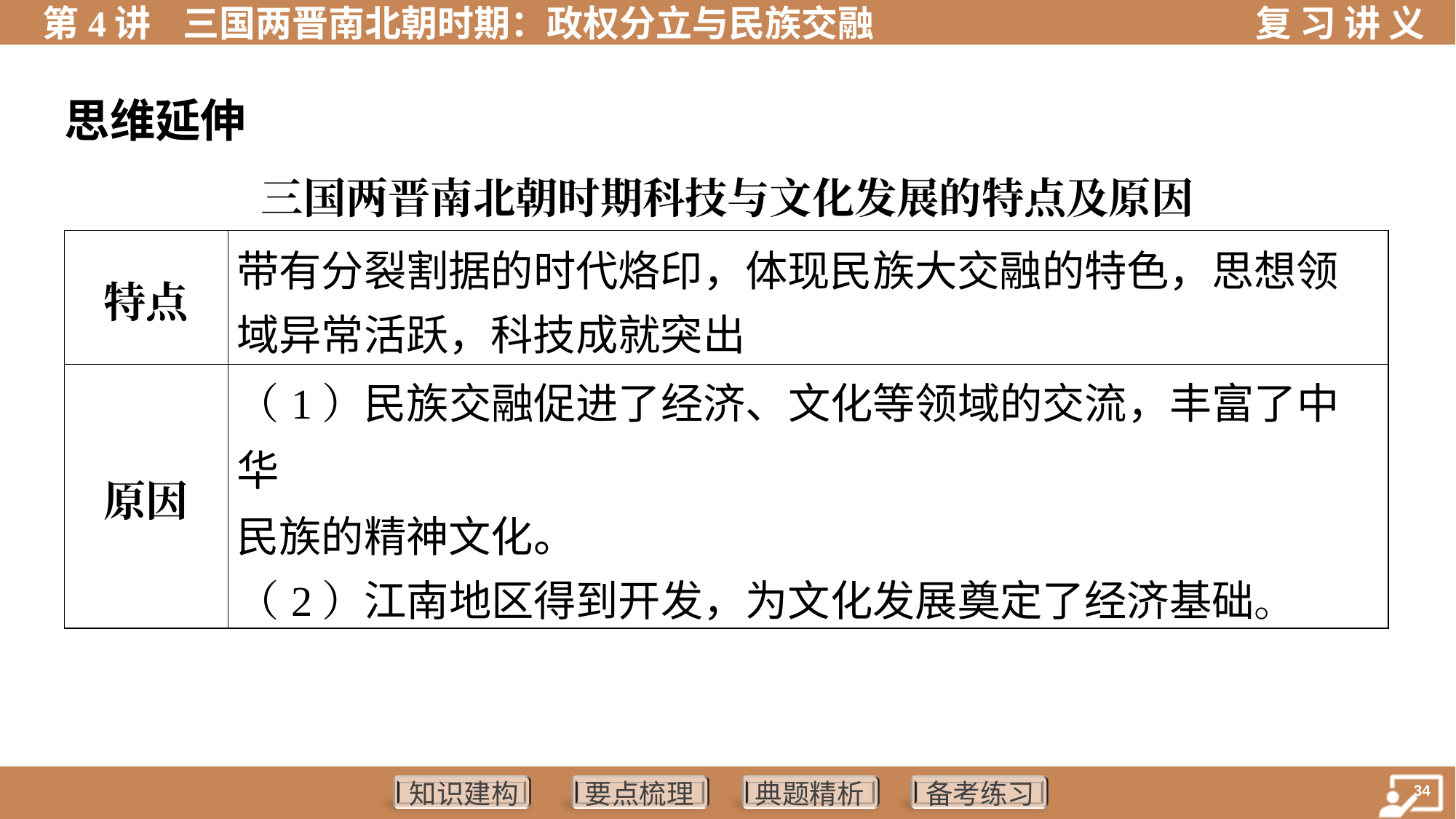

思维延伸
三国两晋南北朝时期科技与文化发展的特点及原因
| 特点 | 带有分裂割据的时代烙印，体现民族大交融的特色，思想领 域异常活跃，科技成就突出 |
| --- | --- |
| 原因 | （1）民族交融促进了经济、文化等领域的交流，丰富了中华 民族的精神文化。 （2）江南地区得到开发，为文化发展奠定了经济基础。 |